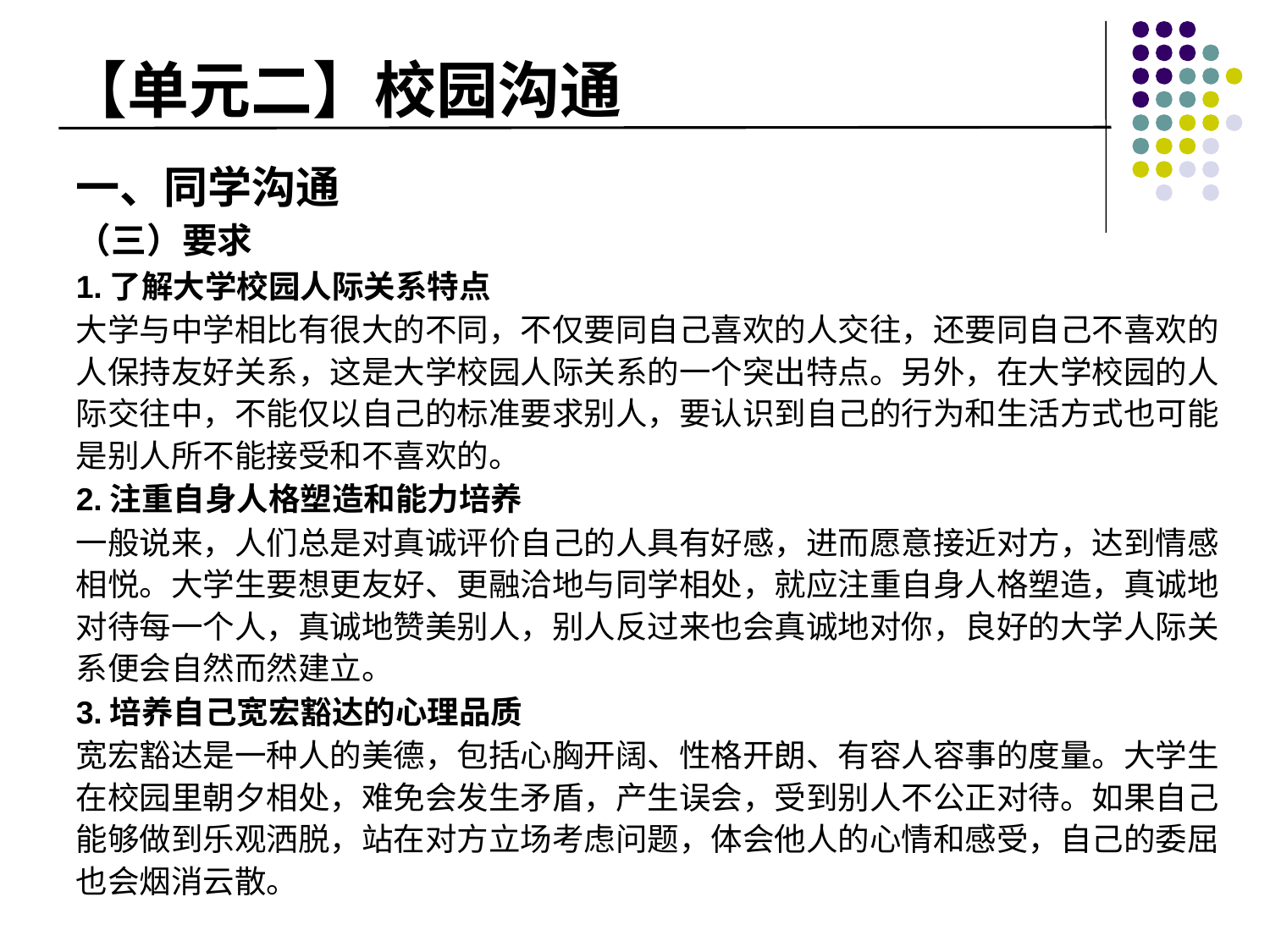

# 【单元二】校园沟通
一、同学沟通
（三）要求
1.了解大学校园人际关系特点
大学与中学相比有很大的不同，不仅要同自己喜欢的人交往，还要同自己不喜欢的人保持友好关系，这是大学校园人际关系的一个突出特点。另外，在大学校园的人际交往中，不能仅以自己的标准要求别人，要认识到自己的行为和生活方式也可能是别人所不能接受和不喜欢的。
2.注重自身人格塑造和能力培养
一般说来，人们总是对真诚评价自己的人具有好感，进而愿意接近对方，达到情感相悦。大学生要想更友好、更融洽地与同学相处，就应注重自身人格塑造，真诚地对待每一个人，真诚地赞美别人，别人反过来也会真诚地对你，良好的大学人际关系便会自然而然建立。
3.培养自己宽宏豁达的心理品质
宽宏豁达是一种人的美德，包括心胸开阔、性格开朗、有容人容事的度量。大学生在校园里朝夕相处，难免会发生矛盾，产生误会，受到别人不公正对待。如果自己能够做到乐观洒脱，站在对方立场考虑问题，体会他人的心情和感受，自己的委屈也会烟消云散。